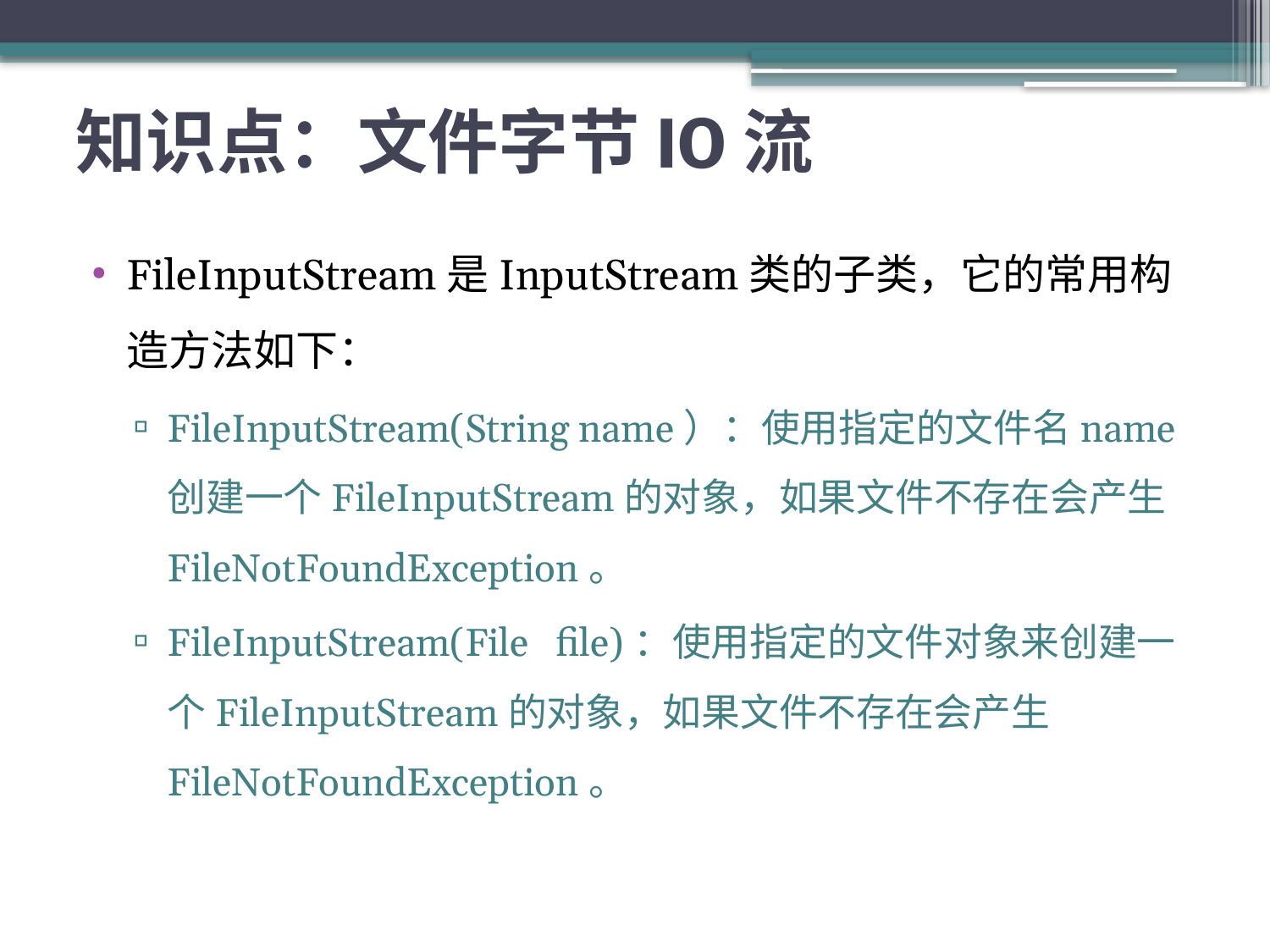

# 知识点：文件字节IO流
FileInputStream是InputStream类的子类，它的常用构造方法如下：
FileInputStream(String name）：使用指定的文件名name创建一个FileInputStream的对象，如果文件不存在会产生FileNotFoundException。
FileInputStream(File   file)：使用指定的文件对象来创建一个FileInputStream的对象，如果文件不存在会产生FileNotFoundException。